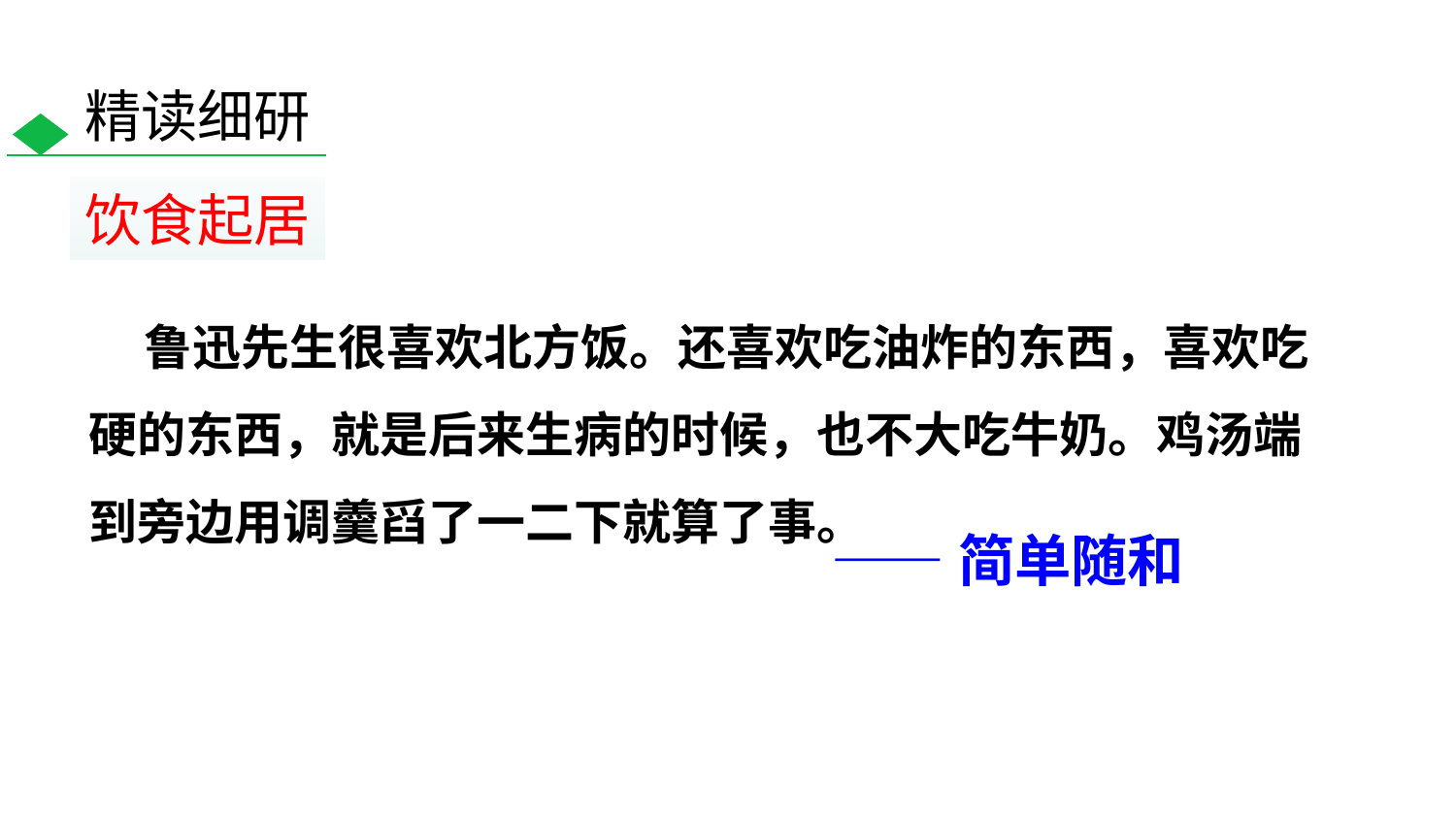

精读细研

饮食起居
    鲁迅先生很喜欢北方饭。还喜欢吃油炸的东西，喜欢吃硬的东西，就是后来生病的时候，也不大吃牛奶。鸡汤端到旁边用调羹舀了一二下就算了事。
——简单随和